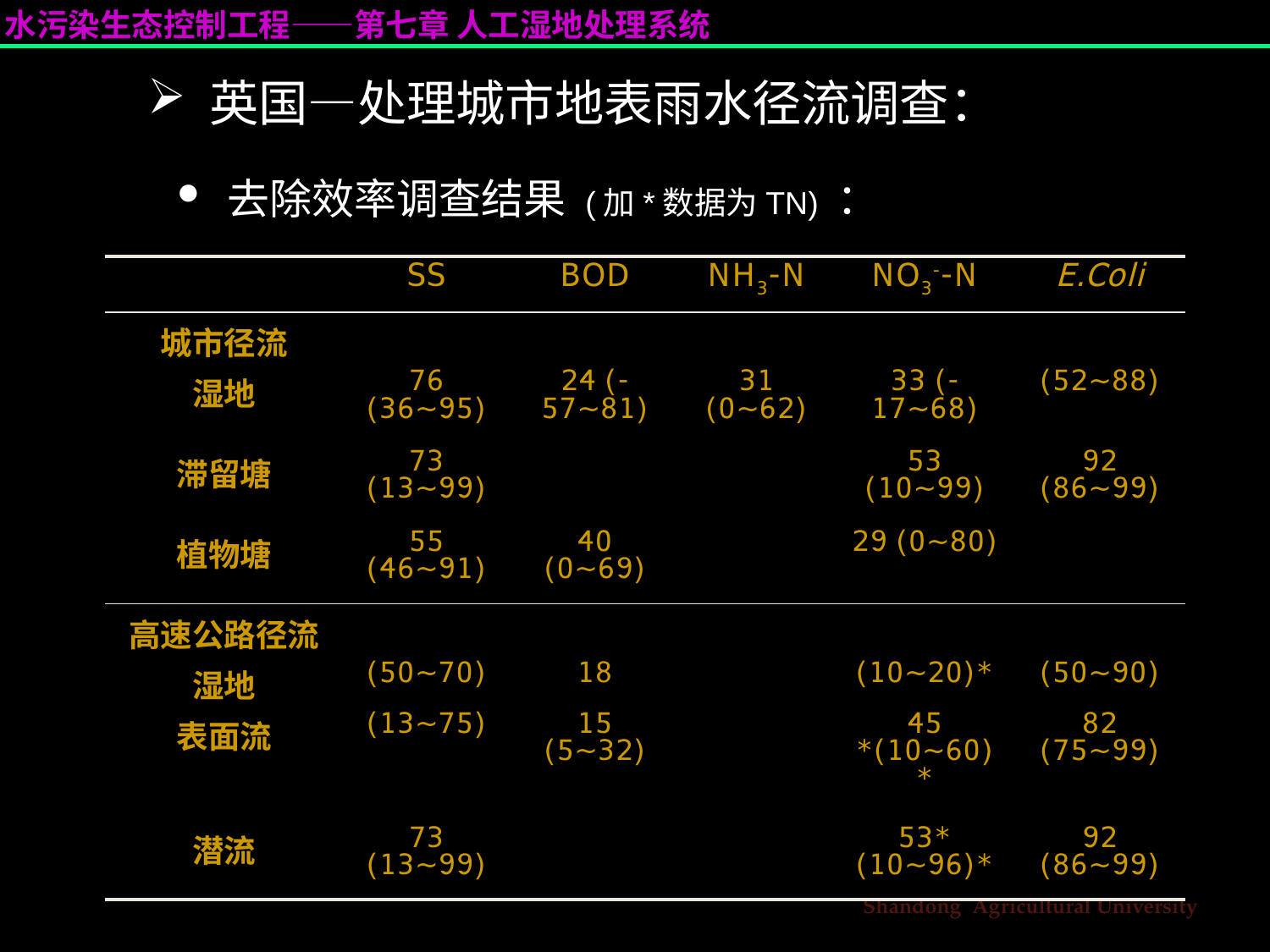

英国—处理城市地表雨水径流调查：
 去除效率调查结果 (加*数据为TN) ：
|  | SS | BOD | NH3-N | NO3--N | E.Coli |
| --- | --- | --- | --- | --- | --- |
| 城市径流 |  |  |  |  |  |
| 湿地 | 76 (36~95) | 24 (-57~81) | 31 (0~62) | 33 (-17~68) | (52~88) |
| 滞留塘 | 73 (13~99) |  |  | 53 (10~99) | 92 (86~99) |
| 植物塘 | 55 (46~91) | 40 (0~69) |  | 29 (0~80) |  |
| 高速公路径流 |  |  |  |  |  |
| 湿地 | (50~70) | 18 |  | (10~20)\* | (50~90) |
| 表面流 | (13~75) | 15 (5~32) |  | 45 \*(10~60)\* | 82 (75~99) |
| 潜流 | 73 (13~99) |  |  | 53\* (10~96)\* | 92 (86~99) |